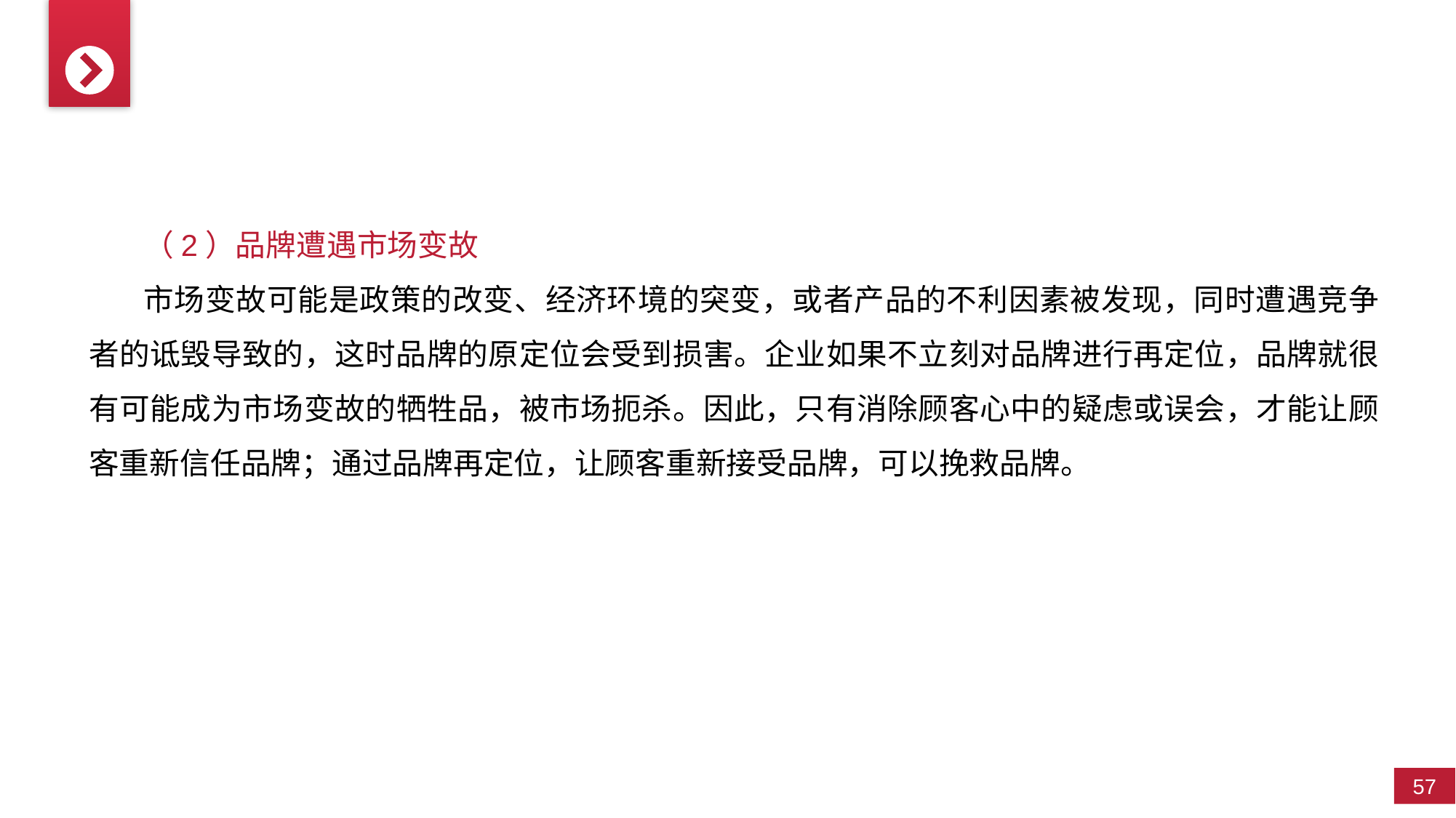

（2）品牌遭遇市场变故
市场变故可能是政策的改变、经济环境的突变，或者产品的不利因素被发现，同时遭遇竞争者的诋毁导致的，这时品牌的原定位会受到损害。企业如果不立刻对品牌进行再定位，品牌就很有可能成为市场变故的牺牲品，被市场扼杀。因此，只有消除顾客心中的疑虑或误会，才能让顾客重新信任品牌；通过品牌再定位，让顾客重新接受品牌，可以挽救品牌。